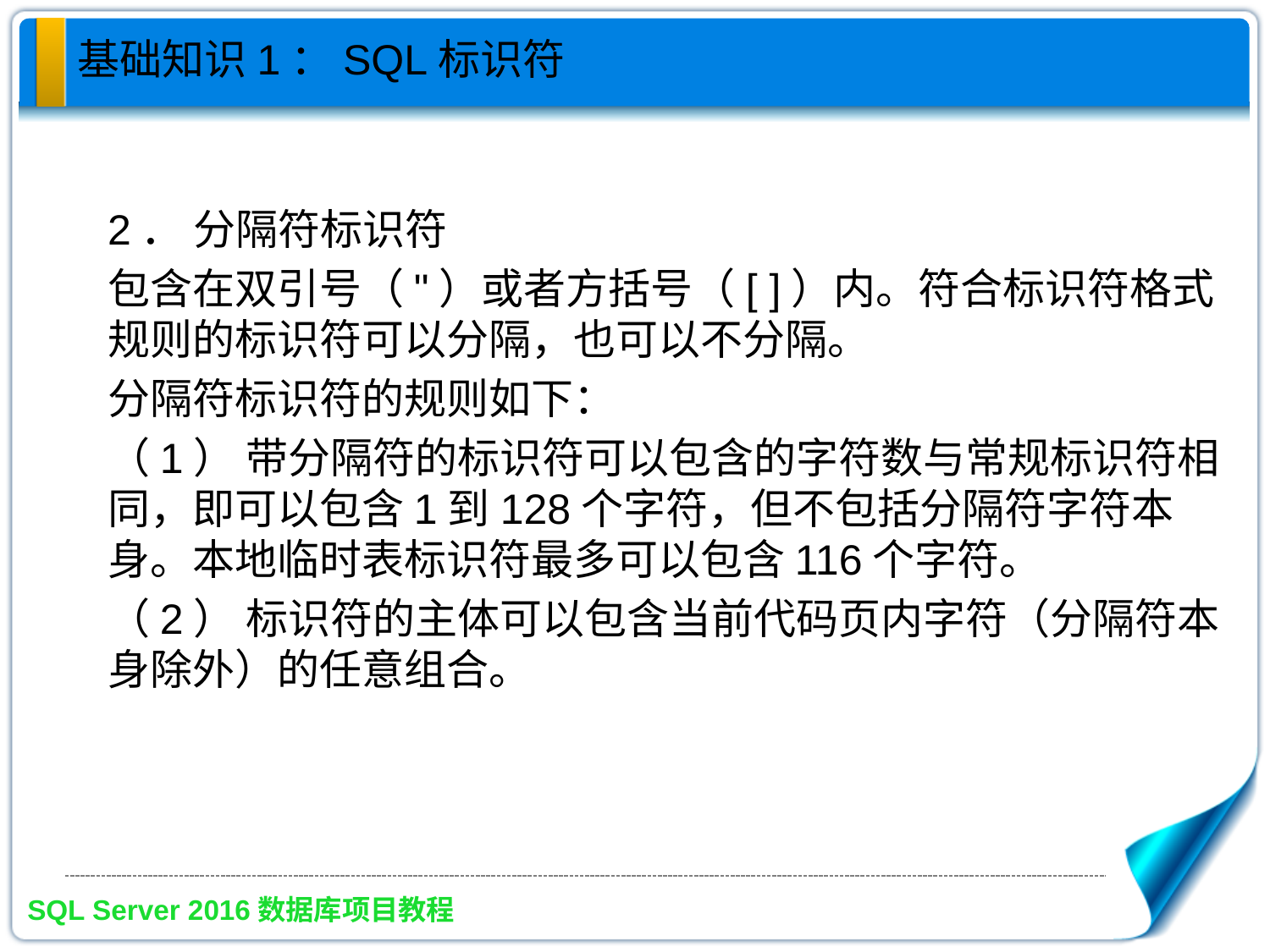

基础知识1：SQL标识符
2． 分隔符标识符
包含在双引号（"）或者方括号（[ ]）内。符合标识符格式规则的标识符可以分隔，也可以不分隔。
分隔符标识符的规则如下：
（1） 带分隔符的标识符可以包含的字符数与常规标识符相同，即可以包含1到128个字符，但不包括分隔符字符本身。本地临时表标识符最多可以包含116个字符。
（2） 标识符的主体可以包含当前代码页内字符（分隔符本身除外）的任意组合。